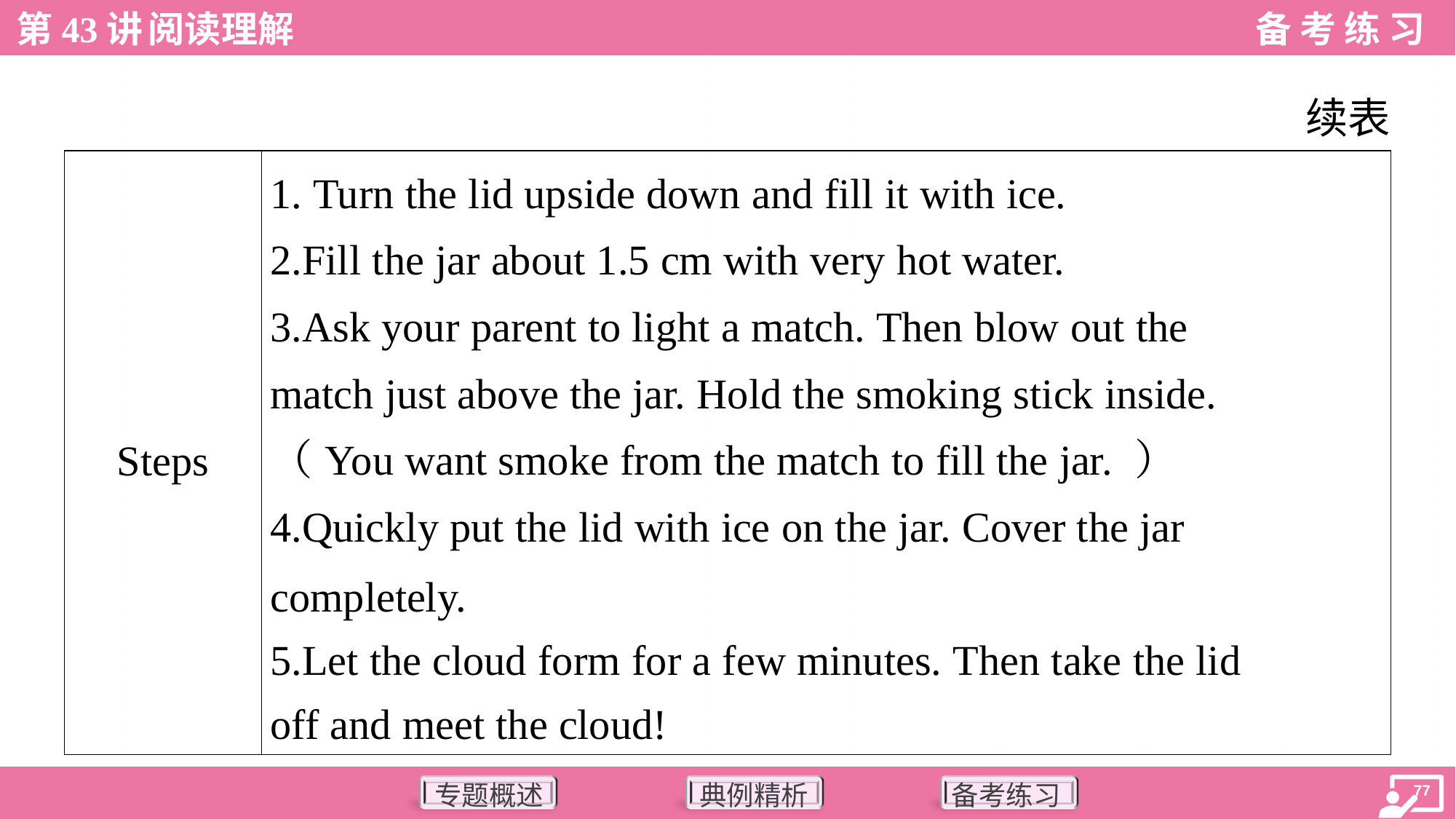

续表
| Steps | 1. Turn the lid upside down and fill it with ice. 2.Fill the jar about 1.5 cm with very hot water. 3.Ask your parent to light a match. Then blow out the match just above the jar. Hold the smoking stick inside. （You want smoke from the match to fill the jar. ） 4.Quickly put the lid with ice on the jar. Cover the jar completely. 5.Let the cloud form for a few minutes. Then take the lid off and meet the cloud! |  |
| --- | --- | --- |